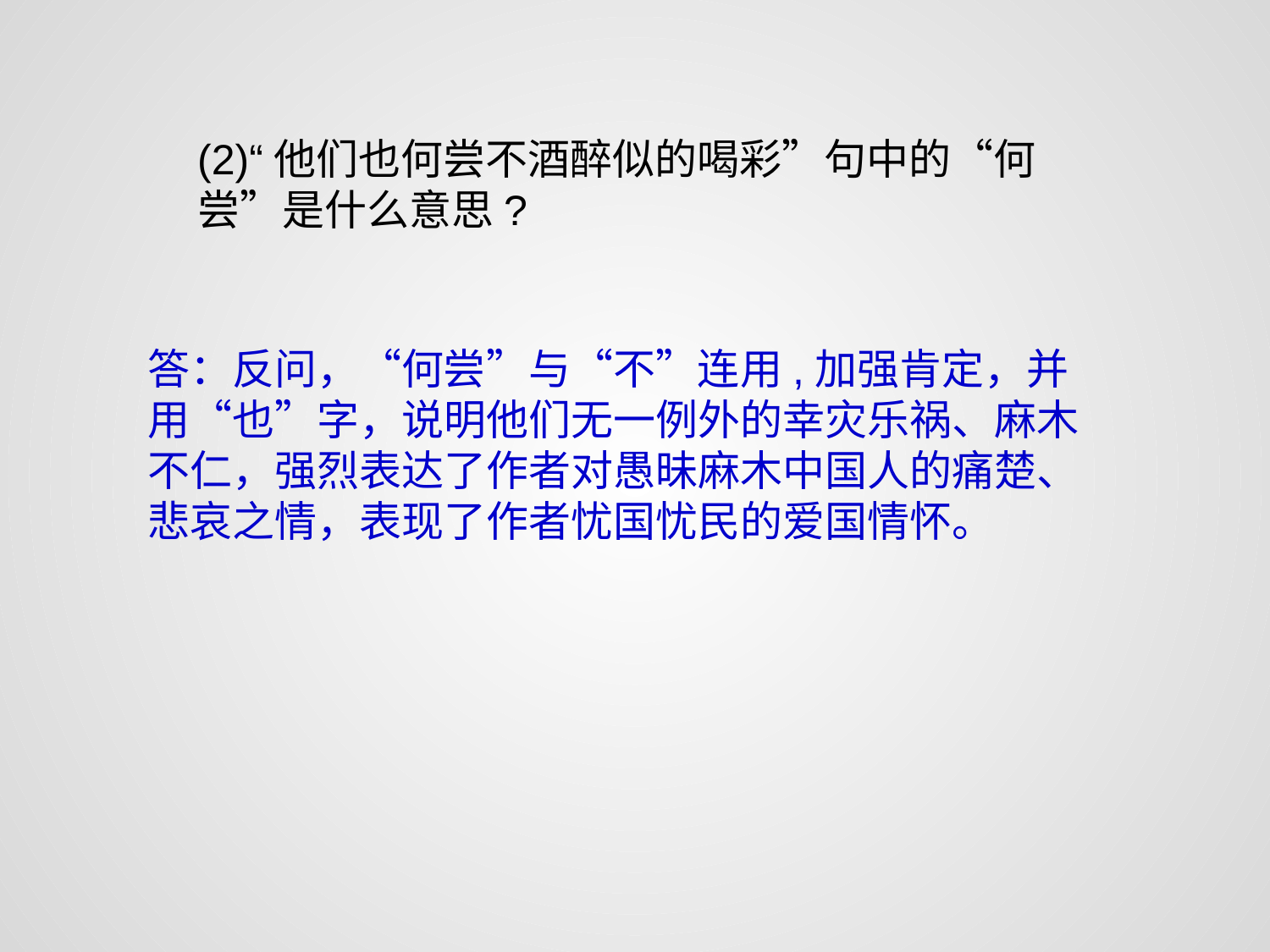

(2)“他们也何尝不酒醉似的喝彩”句中的“何尝”是什么意思?
答：反问，“何尝”与“不”连用,加强肯定，并用“也”字，说明他们无一例外的幸灾乐祸、麻木不仁，强烈表达了作者对愚昧麻木中国人的痛楚、悲哀之情，表现了作者忧国忧民的爱国情怀。